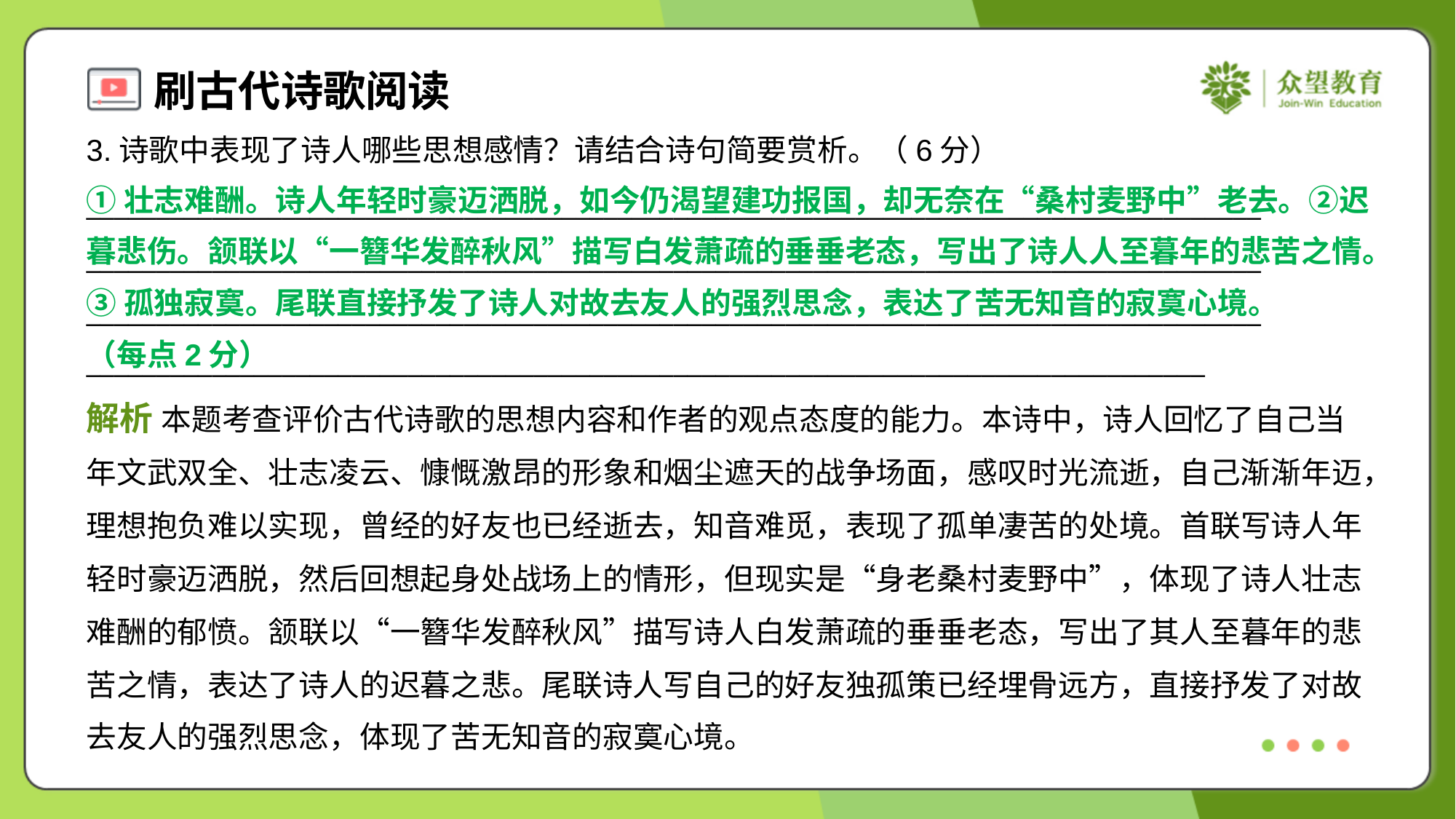

3.诗歌中表现了诗人哪些思想感情？请结合诗句简要赏析。（6分）
①壮志难酬。诗人年轻时豪迈洒脱，如今仍渴望建功报国，却无奈在“桑村麦野中”老去。②迟
暮悲伤。颔联以“一簪华发醉秋风”描写白发萧疏的垂垂老态，写出了诗人人至暮年的悲苦之情。
③孤独寂寞。尾联直接抒发了诗人对故去友人的强烈思念，表达了苦无知音的寂寞心境。
（每点2分）
____________________________________________________________________________________
____________________________________________________________________________________
____________________________________________________________________________________
________________________________________________________________________________
解析 本题考查评价古代诗歌的思想内容和作者的观点态度的能力。本诗中，诗人回忆了自己当
年文武双全、壮志凌云、慷慨激昂的形象和烟尘遮天的战争场面，感叹时光流逝，自己渐渐年迈，
理想抱负难以实现，曾经的好友也已经逝去，知音难觅，表现了孤单凄苦的处境。首联写诗人年
轻时豪迈洒脱，然后回想起身处战场上的情形，但现实是“身老桑村麦野中”，体现了诗人壮志
难酬的郁愤。颔联以“一簪华发醉秋风”描写诗人白发萧疏的垂垂老态，写出了其人至暮年的悲
苦之情，表达了诗人的迟暮之悲。尾联诗人写自己的好友独孤策已经埋骨远方，直接抒发了对故
去友人的强烈思念，体现了苦无知音的寂寞心境。